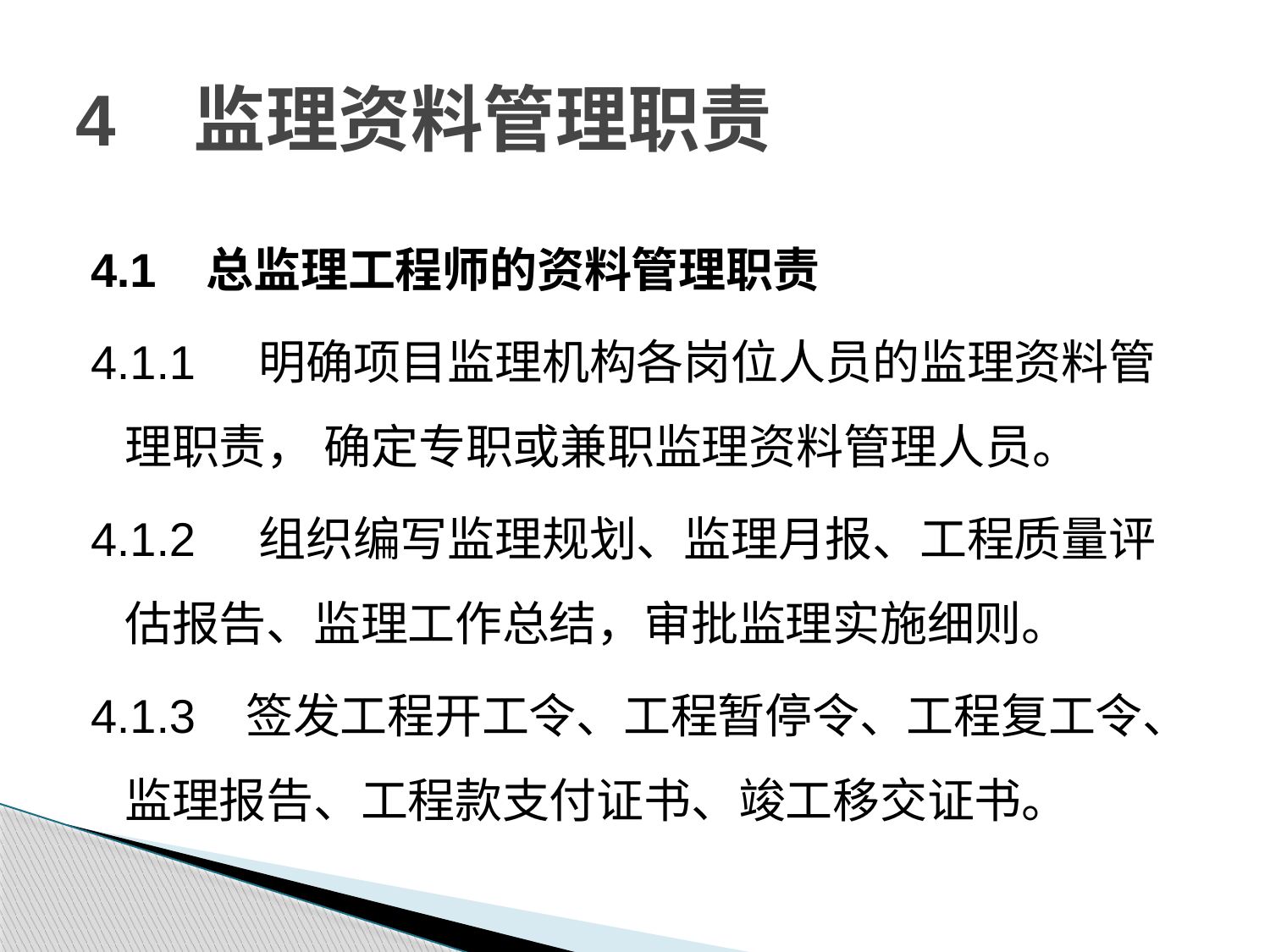

# 4   监理资料管理职责
4.1   总监理工程师的资料管理职责
4.1.1    明确项目监理机构各岗位人员的监理资料管理职责， 确定专职或兼职监理资料管理人员。
4.1.2    组织编写监理规划、监理月报、工程质量评估报告、监理工作总结，审批监理实施细则。
4.1.3   签发工程开工令、工程暂停令、工程复工令、监理报告、工程款支付证书、竣工移交证书。